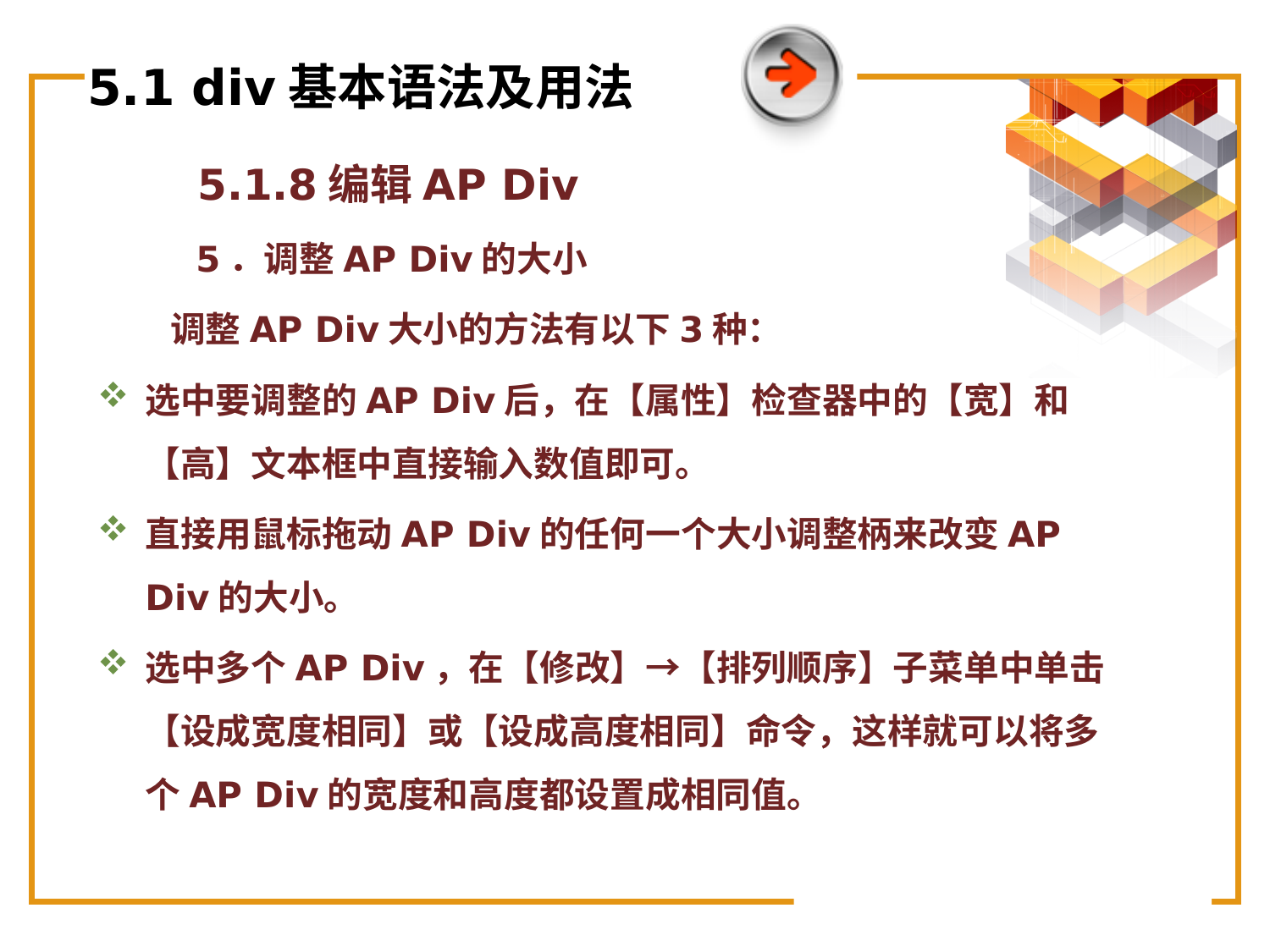

# 5.1 div基本语法及用法
5.1.8编辑AP Div
        5．调整AP Div的大小
        调整AP Div大小的方法有以下3种：
选中要调整的AP Div后，在【属性】检查器中的【宽】和【高】文本框中直接输入数值即可。
直接用鼠标拖动AP Div的任何一个大小调整柄来改变AP Div的大小。
选中多个AP Div，在【修改】→【排列顺序】子菜单中单击【设成宽度相同】或【设成高度相同】命令，这样就可以将多个AP Div的宽度和高度都设置成相同值。